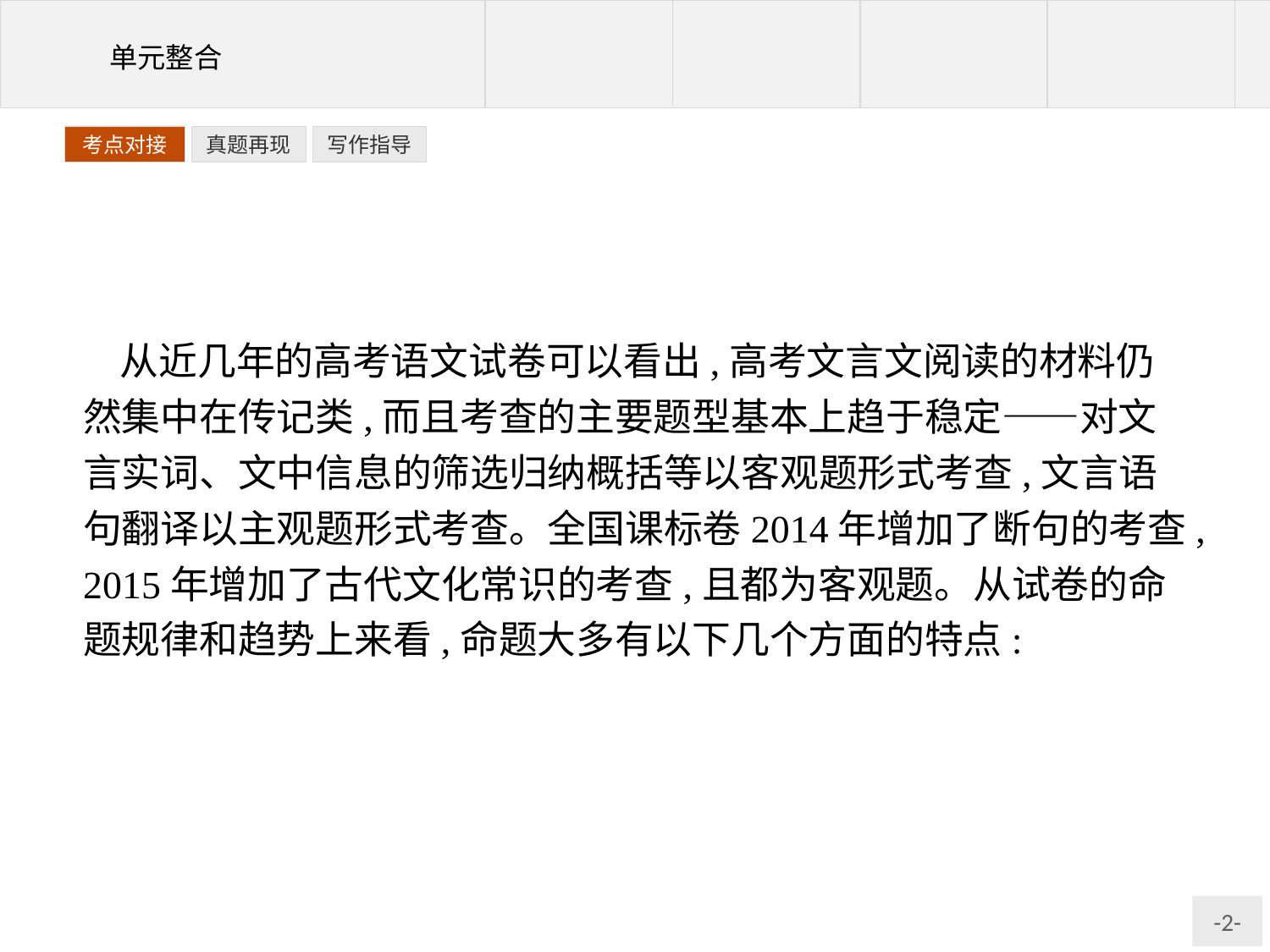

写作指导
考点对接
真题再现
从近几年的高考语文试卷可以看出,高考文言文阅读的材料仍然集中在传记类,而且考查的主要题型基本上趋于稳定——对文言实词、文中信息的筛选归纳概括等以客观题形式考查,文言语句翻译以主观题形式考查。全国课标卷2014年增加了断句的考查,2015年增加了古代文化常识的考查,且都为客观题。从试卷的命题规律和趋势上来看,命题大多有以下几个方面的特点: